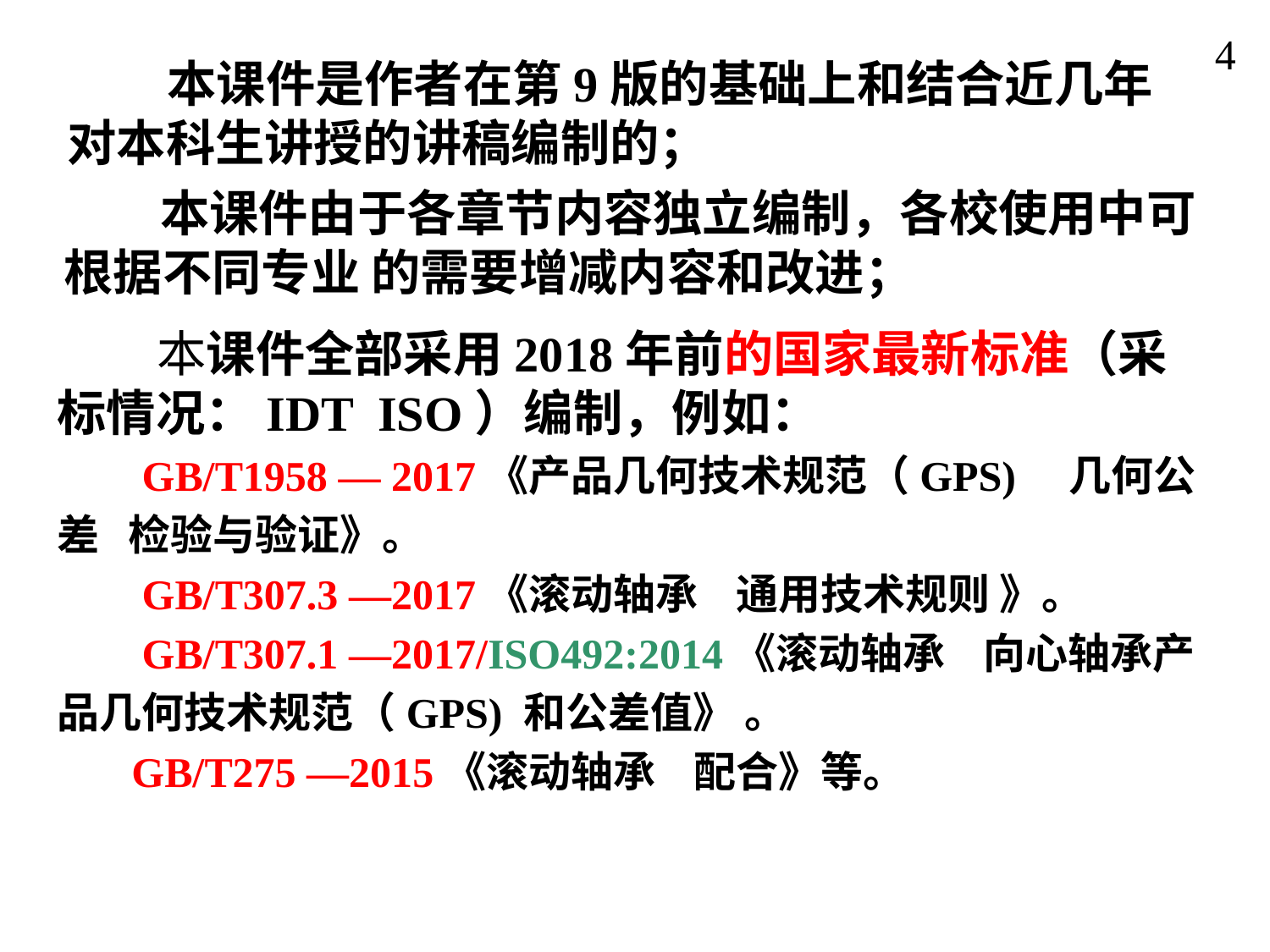

4
        本课件是作者在第9版的基础上和结合近几年对本科生讲授的讲稿编制的；
         本课件由于各章节内容独立编制，各校使用中可根据不同专业 的需要增减内容和改进；
        本课件全部采用2018年前的国家最新标准（采标情况：IDT  ISO）编制，例如：
        GB/T1958 — 2017《产品几何技术规范（GPS)    几何公差   检验与验证》。
        GB/T307.3 —2017《滚动轴承    通用技术规则 》。
        GB/T307.1 —2017/ISO492:2014《滚动轴承    向心轴承产品几何技术规范（GPS) 和公差值》 。
       GB/T275 —2015《滚动轴承    配合》等。